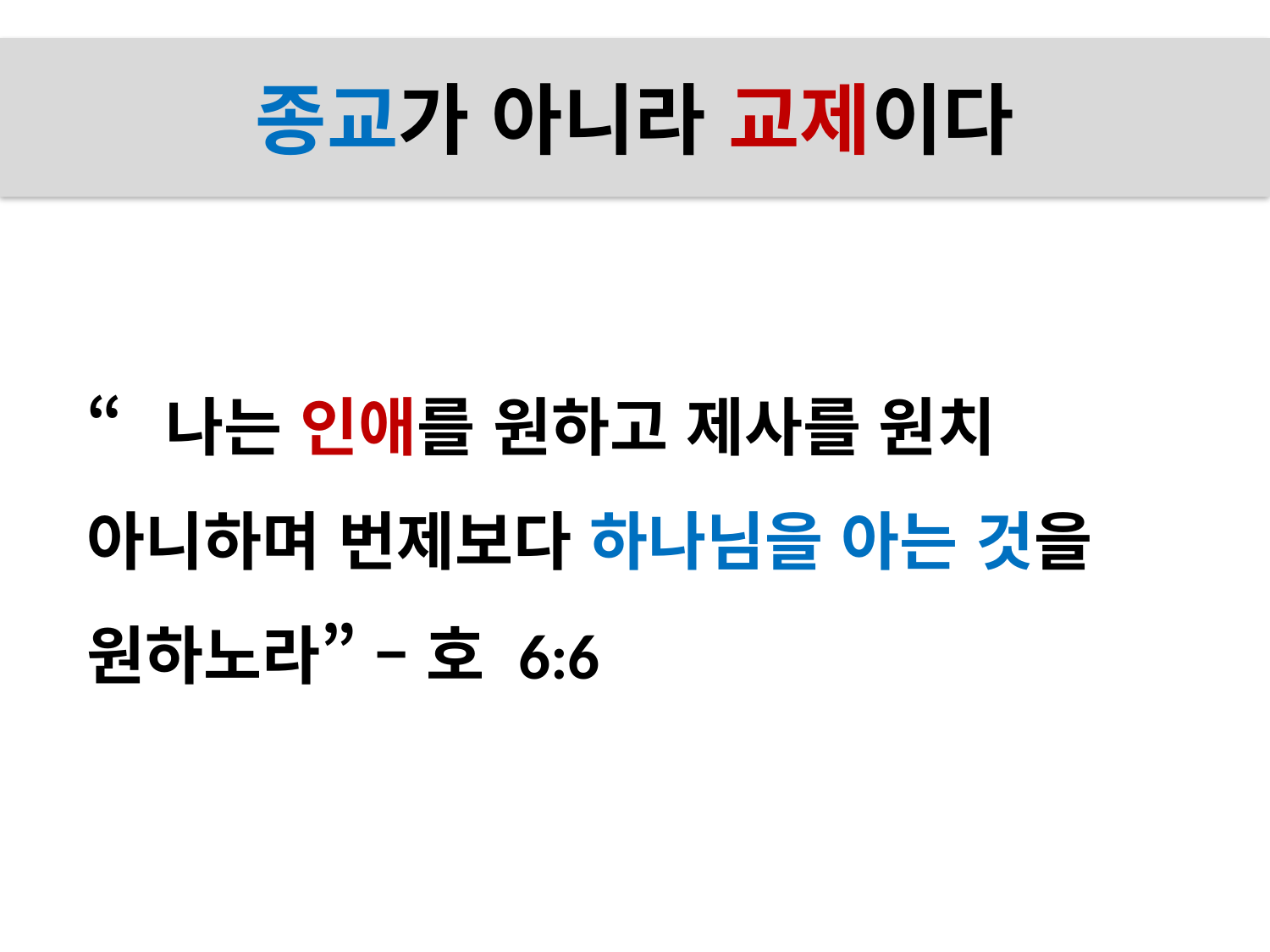

# 종교가 아니라 교제이다

“나는 인애를 원하고 제사를 원치   아니하며 번제보다 하나님을 아는 것을 원하노라” – 호 6:6